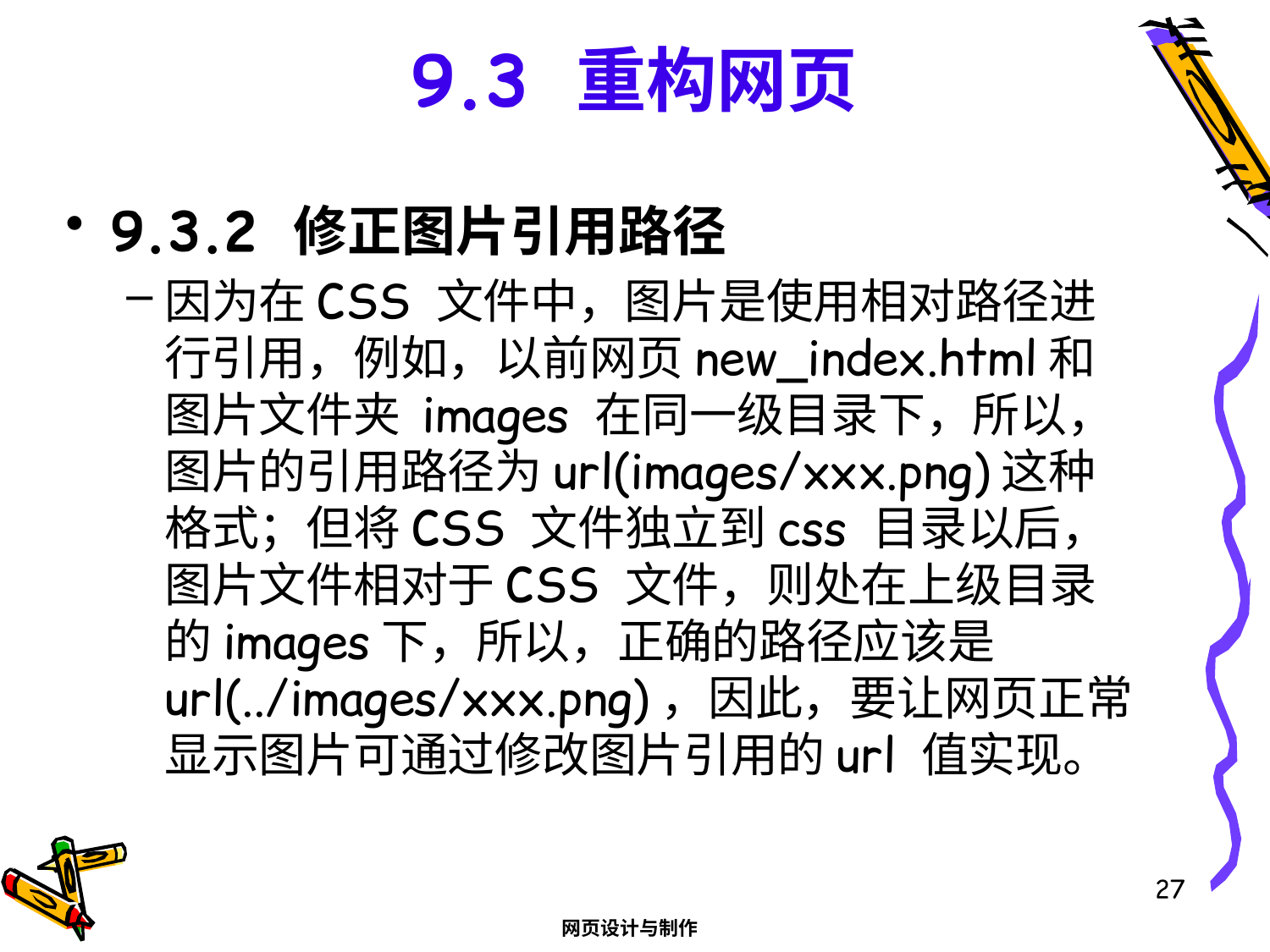

# 9.3 重构网页
9.3.2 修正图片引用路径
因为在CSS 文件中，图片是使用相对路径进行引用，例如，以前网页new_index.html和图片文件夹 images 在同一级目录下，所以，图片的引用路径为url(images/xxx.png)这种格式；但将CSS 文件独立到css 目录以后，图片文件相对于CSS 文件，则处在上级目录的images下，所以，正确的路径应该是url(../images/xxx.png)，因此，要让网页正常显示图片可通过修改图片引用的url 值实现。
27
网页设计与制作